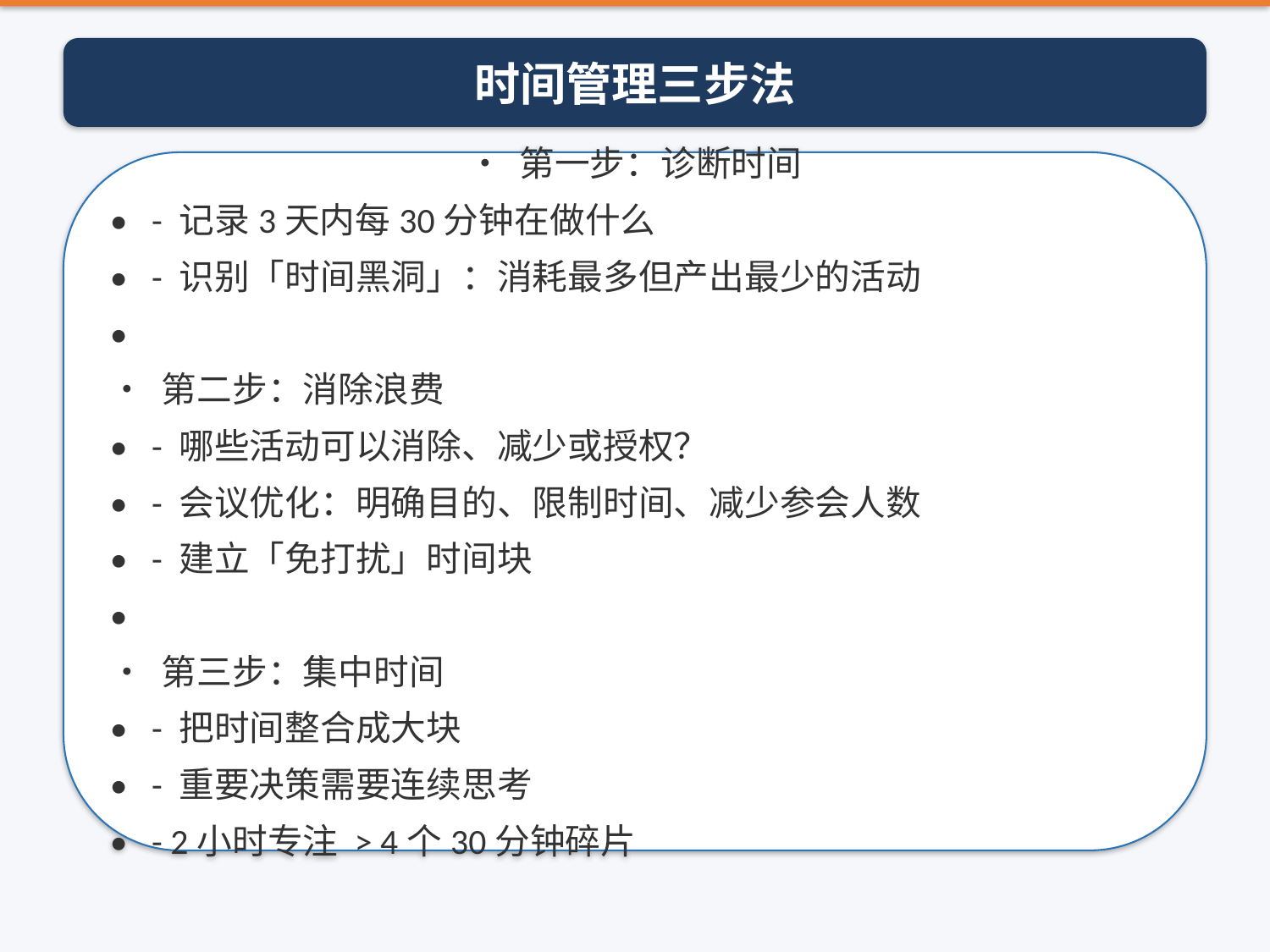

时间管理三步法
• 第一步：诊断时间
•   - 记录3天内每30分钟在做什么
•   - 识别「时间黑洞」：消耗最多但产出最少的活动
•
• 第二步：消除浪费
•   - 哪些活动可以消除、减少或授权？
•   - 会议优化：明确目的、限制时间、减少参会人数
•   - 建立「免打扰」时间块
•
• 第三步：集中时间
•   - 把时间整合成大块
•   - 重要决策需要连续思考
•   - 2小时专注 > 4个30分钟碎片